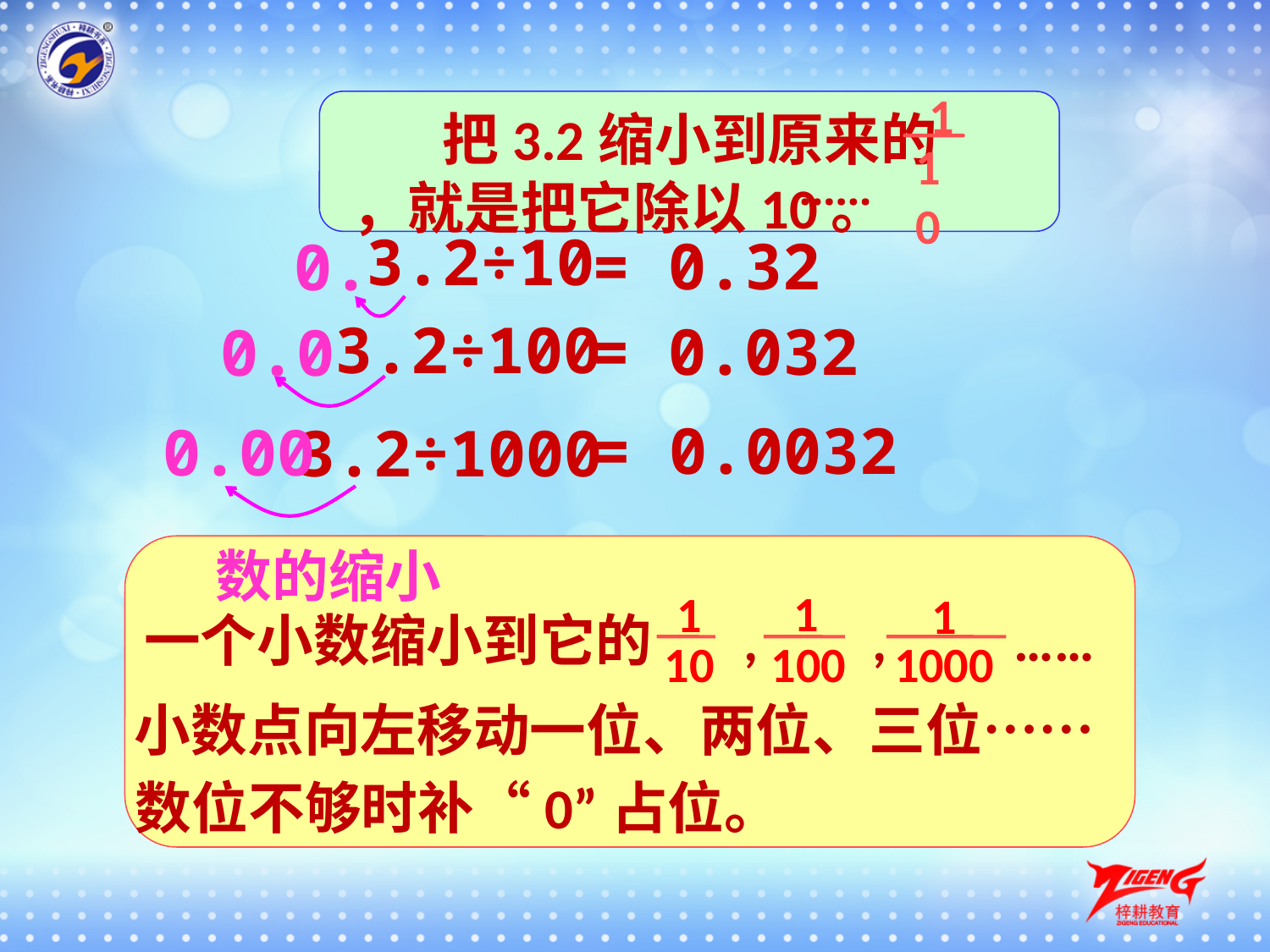

1
10

       把3.2缩小到原来的      ，就是把它除以10。
‥‥‥
3.2÷10
= 0.32
0.

3.2÷100
 = 0.032
0.0

= 0.0032
0.00
3.2÷1000

数的缩小

1
1
1
10
100
1000

一个小数缩小到它的      ,         ,          ……
小数点向左移动一位、两位、三位……
数位不够时补“0”占位。